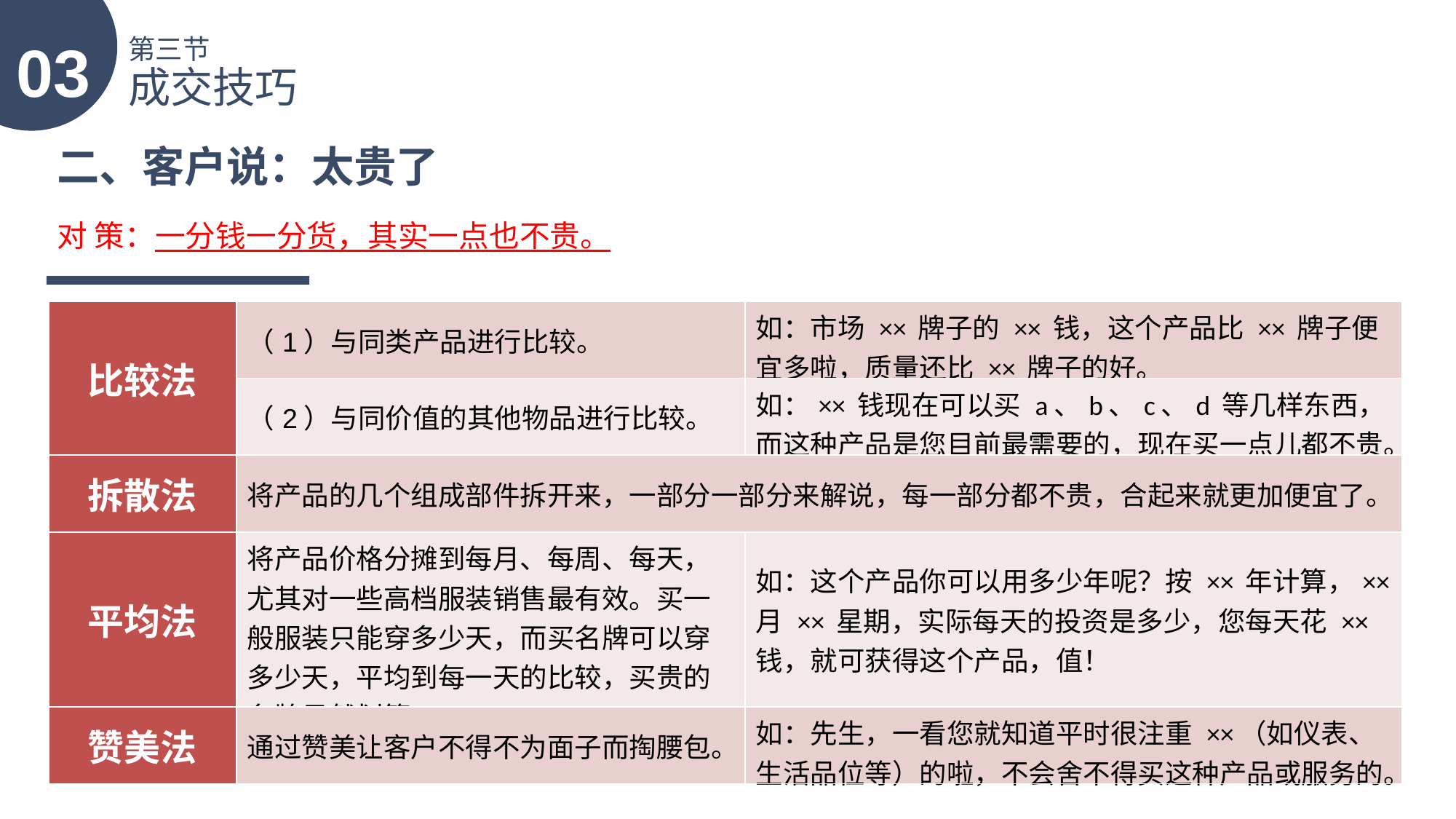

03
第三节
成交技巧
二、客户说：太贵了
对 策：一分钱一分货，其实一点也不贵。

| 比较法 | （1）与同类产品进行比较。 | 如：市场 ×× 牌子的 ×× 钱，这个产品比 ×× 牌子便宜多啦，质量还比 ×× 牌子的好。 |
| --- | --- | --- |
|  | （2）与同价值的其他物品进行比较。 | 如：×× 钱现在可以买 a、b、c、d 等几样东西，而这种产品是您目前最需要的，现在买一点儿都不贵。 |
| 拆散法 | 将产品的几个组成部件拆开来，一部分一部分来解说，每一部分都不贵，合起来就更加便宜了。 |  |
| 平均法 | 将产品价格分摊到每月、每周、每天，尤其对一些高档服装销售最有效。买一般服装只能穿多少天，而买名牌可以穿多少天，平均到每一天的比较，买贵的名牌显然划算。 | 如：这个产品你可以用多少年呢？按 ×× 年计算，×× 月 ×× 星期，实际每天的投资是多少，您每天花 ××钱，就可获得这个产品，值！ |
| 赞美法 | 通过赞美让客户不得不为面子而掏腰包。 | 如：先生，一看您就知道平时很注重 ××（如仪表、生活品位等）的啦，不会舍不得买这种产品或服务的。 |